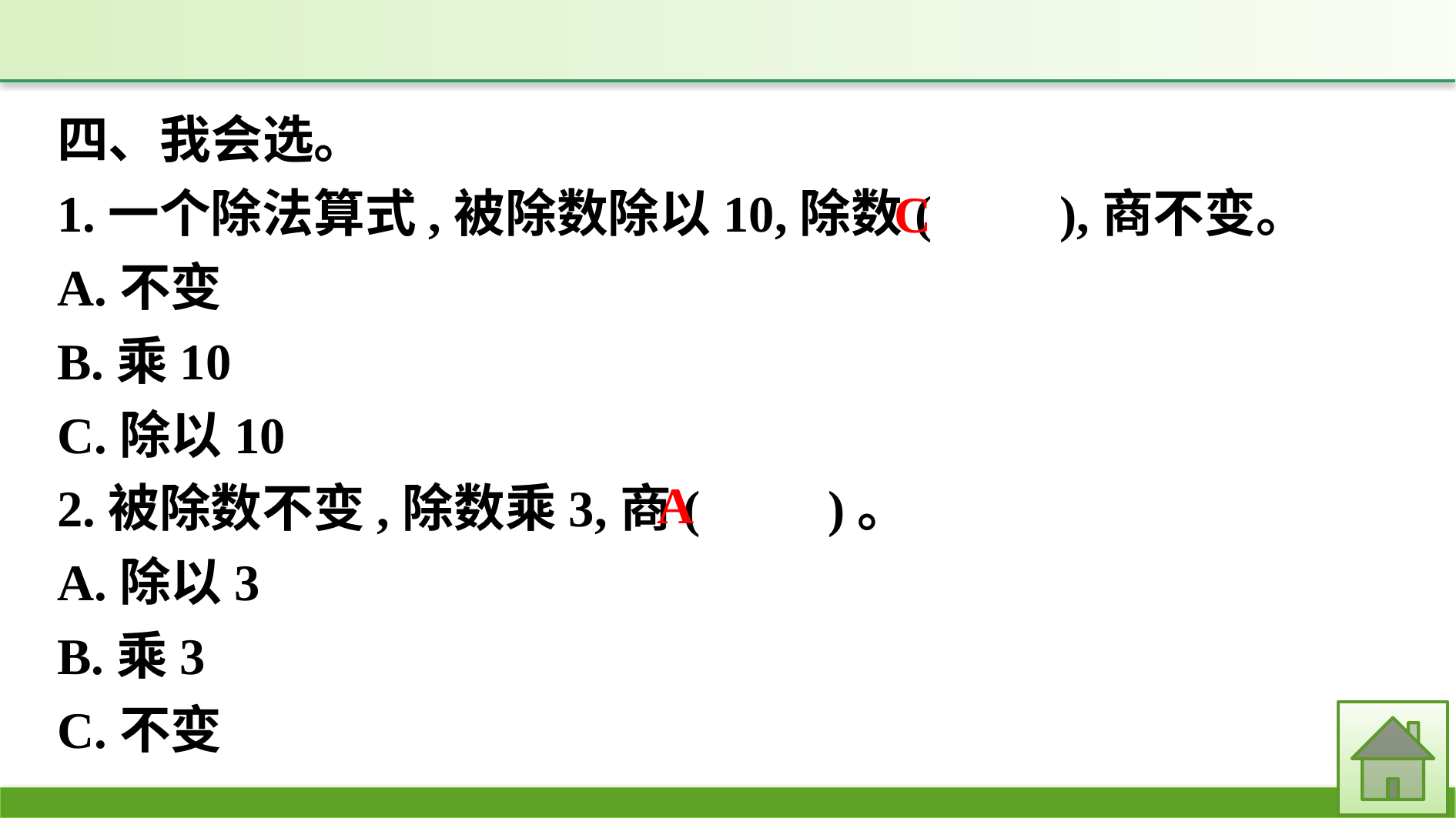

四、我会选。
1.一个除法算式,被除数除以10,除数(　　),商不变。
A.不变
B.乘10
C.除以10
2.被除数不变,除数乘3,商(　　)。
A.除以3
B.乘3
C.不变
C
A